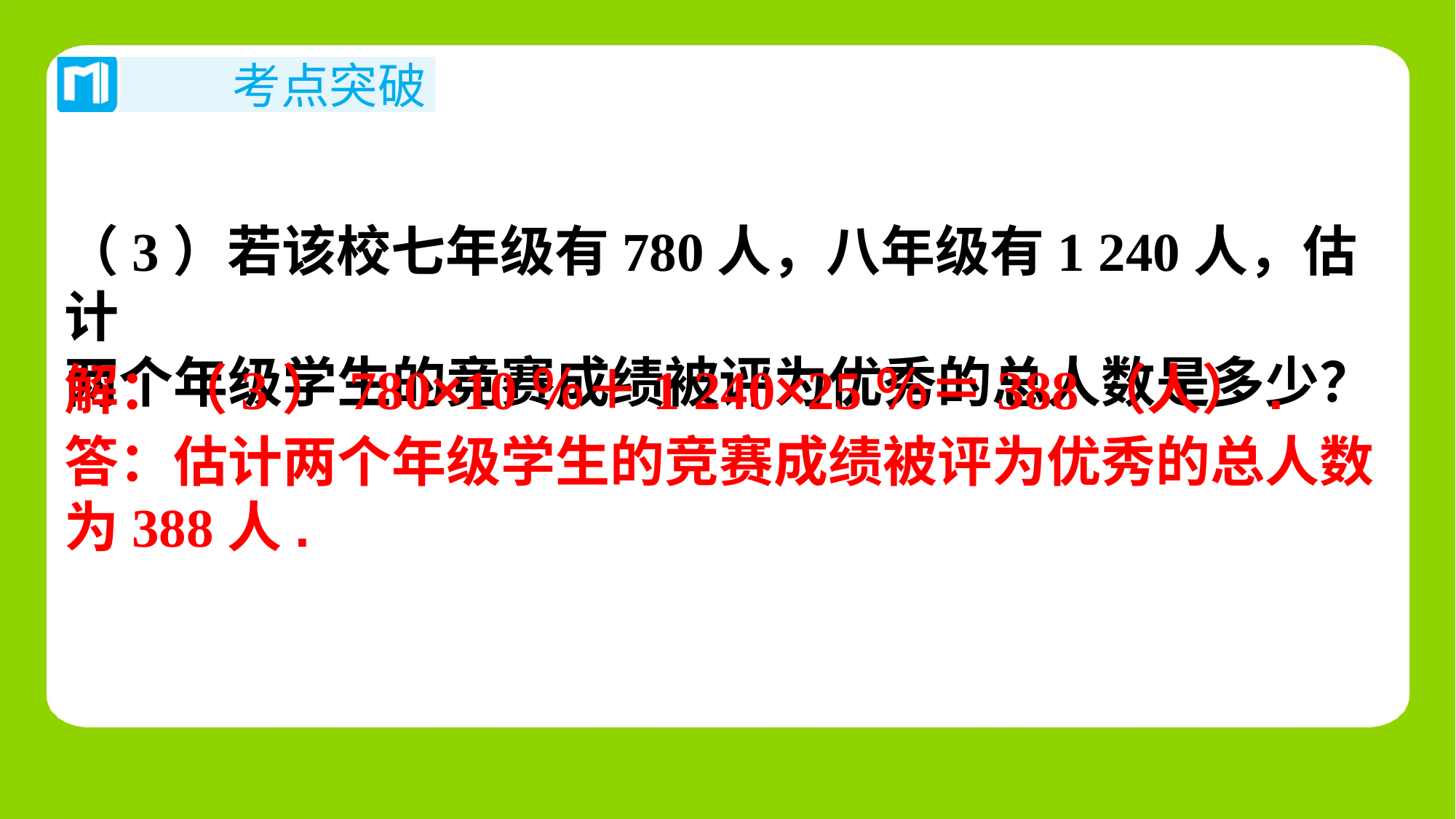

（3）若该校七年级有780人，八年级有1 240人，估计
两个年级学生的竞赛成绩被评为优秀的总人数是多少？
解：（3）780×10％＋1 240×25％＝388（人）.
答：估计两个年级学生的竞赛成绩被评为优秀的总人数
为388人.